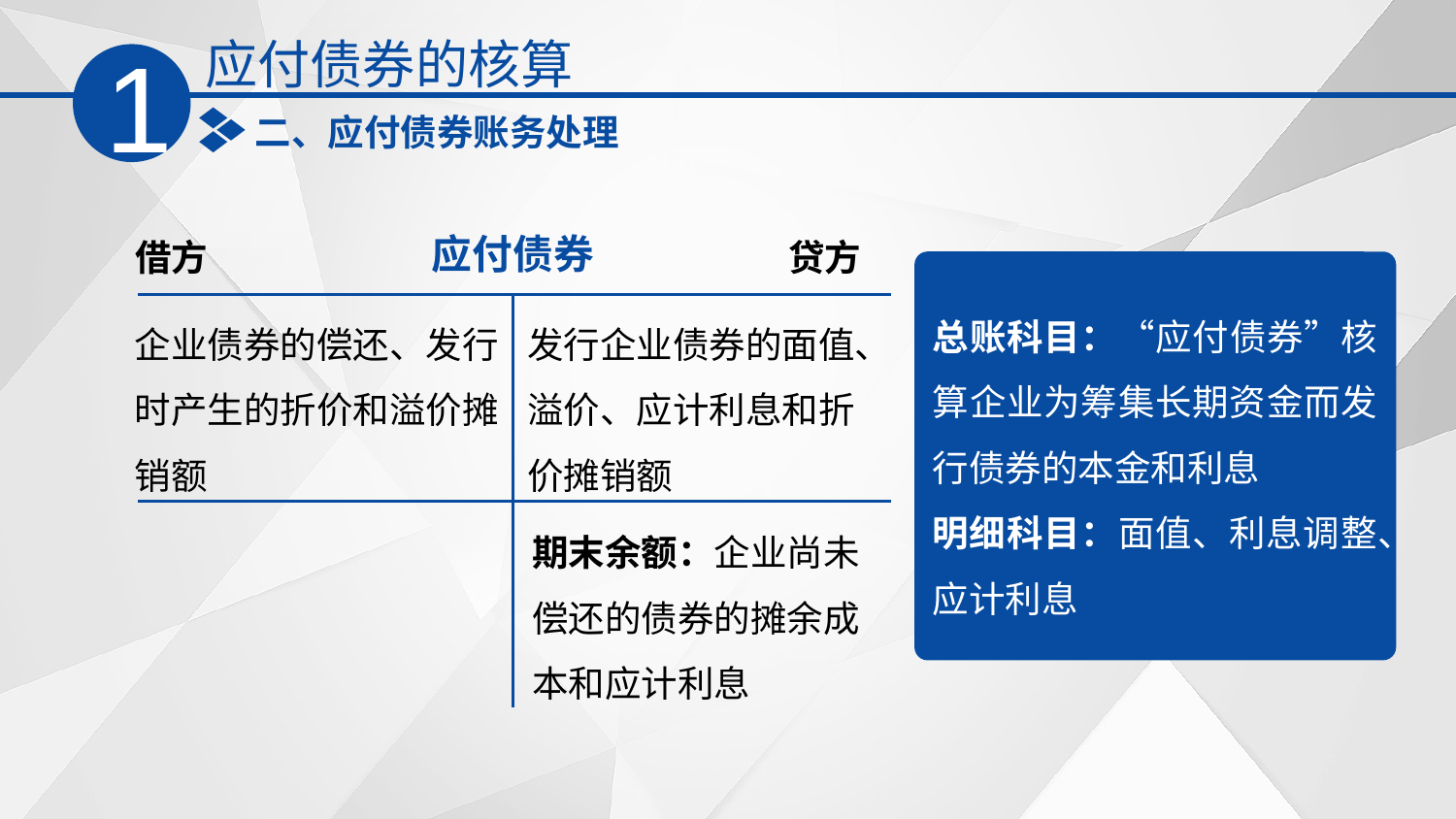

应付债券的核算
1

二、应付债券账务处理

应付债券
借方
贷方
总账科目：“应付债券”核算企业为筹集长期资金而发行债券的本金和利息
明细科目：面值、利息调整、应计利息
企业债券的偿还、发行时产生的折价和溢价摊销额
发行企业债券的面值、溢价、应计利息和折价摊销额
期末余额：企业尚未偿还的债券的摊余成本和应计利息